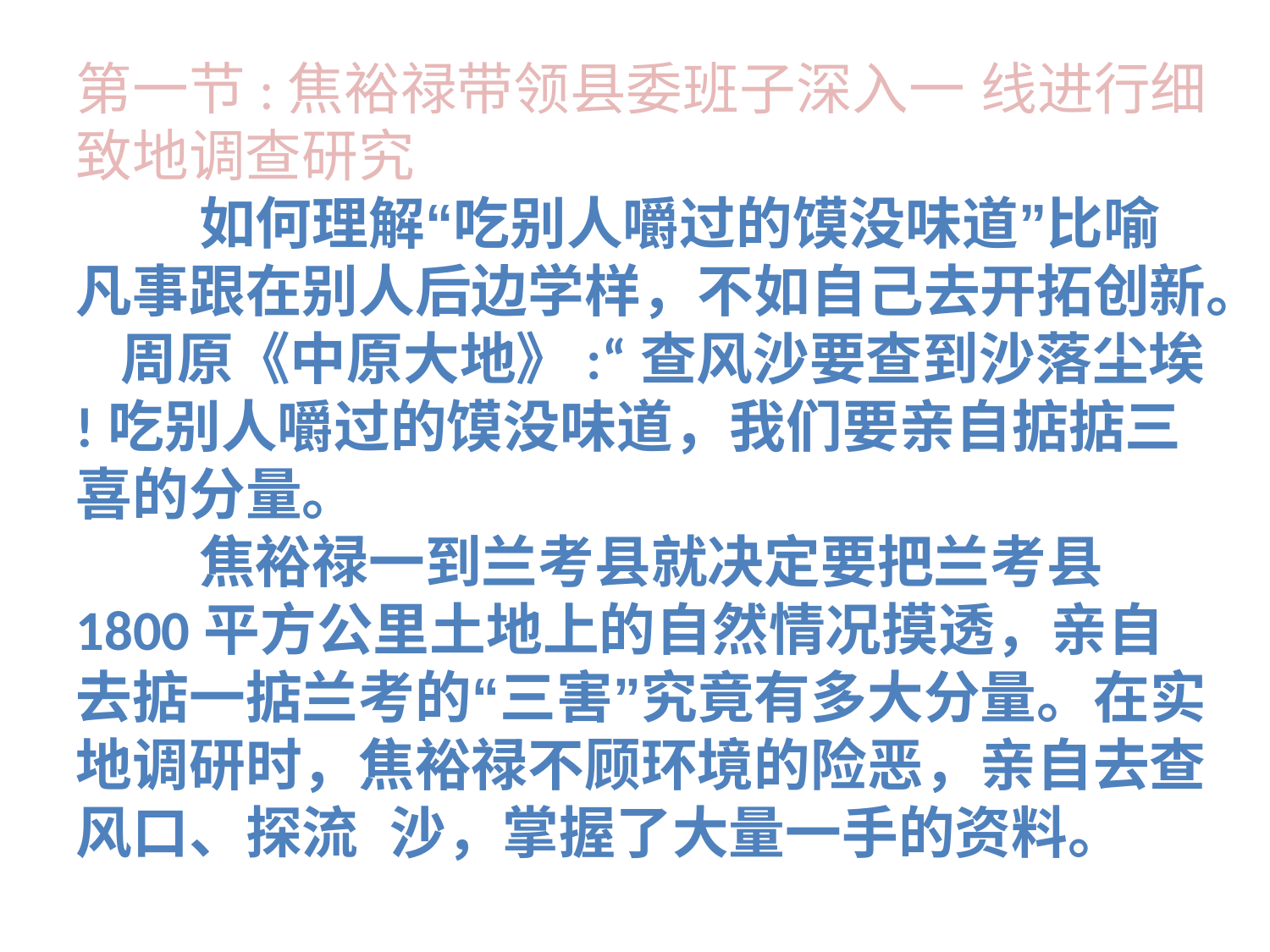

第一节:焦裕禄带领县委班子深入一 线进行细致地调查研究
       如何理解“吃别人嚼过的馍没味道”比喻凡事跟在别人后边学样，不如自己去开拓创新。
  周原《中原大地》:“查风沙要查到沙落尘埃 !吃别人嚼过的馍没味道，我们要亲自掂掂三喜的分量。
       焦裕禄一到兰考县就决定要把兰考县1800平方公里土地上的自然情况摸透，亲自去掂一掂兰考的“三害”究竟有多大分量。在实地调研时，焦裕禄不顾环境的险恶，亲自去查风口、探流  沙，掌握了大量一手的资料。